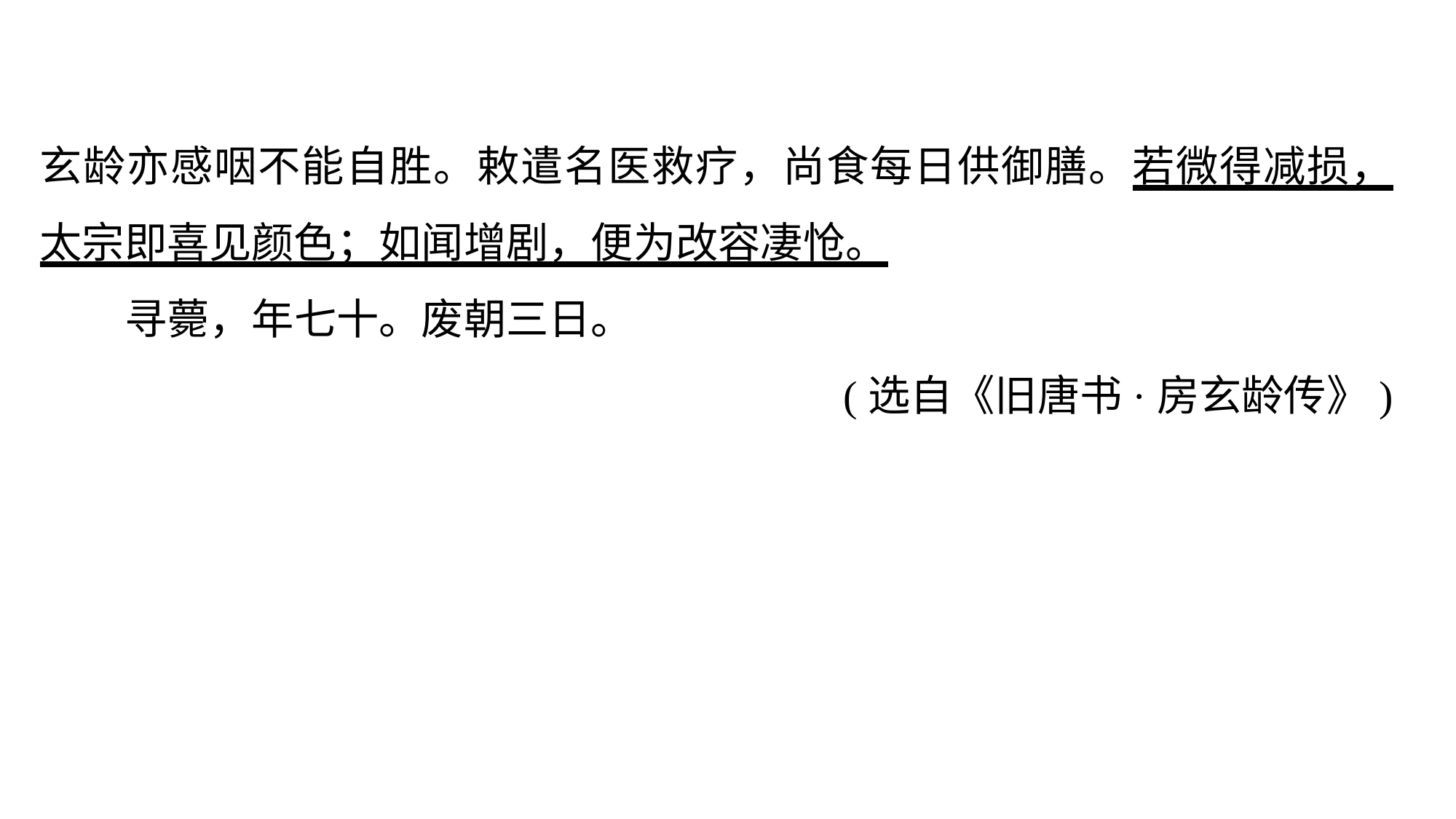

玄龄亦感咽不能自胜。敕遣名医救疗，尚食每日供御膳。若微得减损，太宗即喜见颜色；如闻增剧，便为改容凄怆。
寻薨，年七十。废朝三日。
(选自《旧唐书·房玄龄传》)